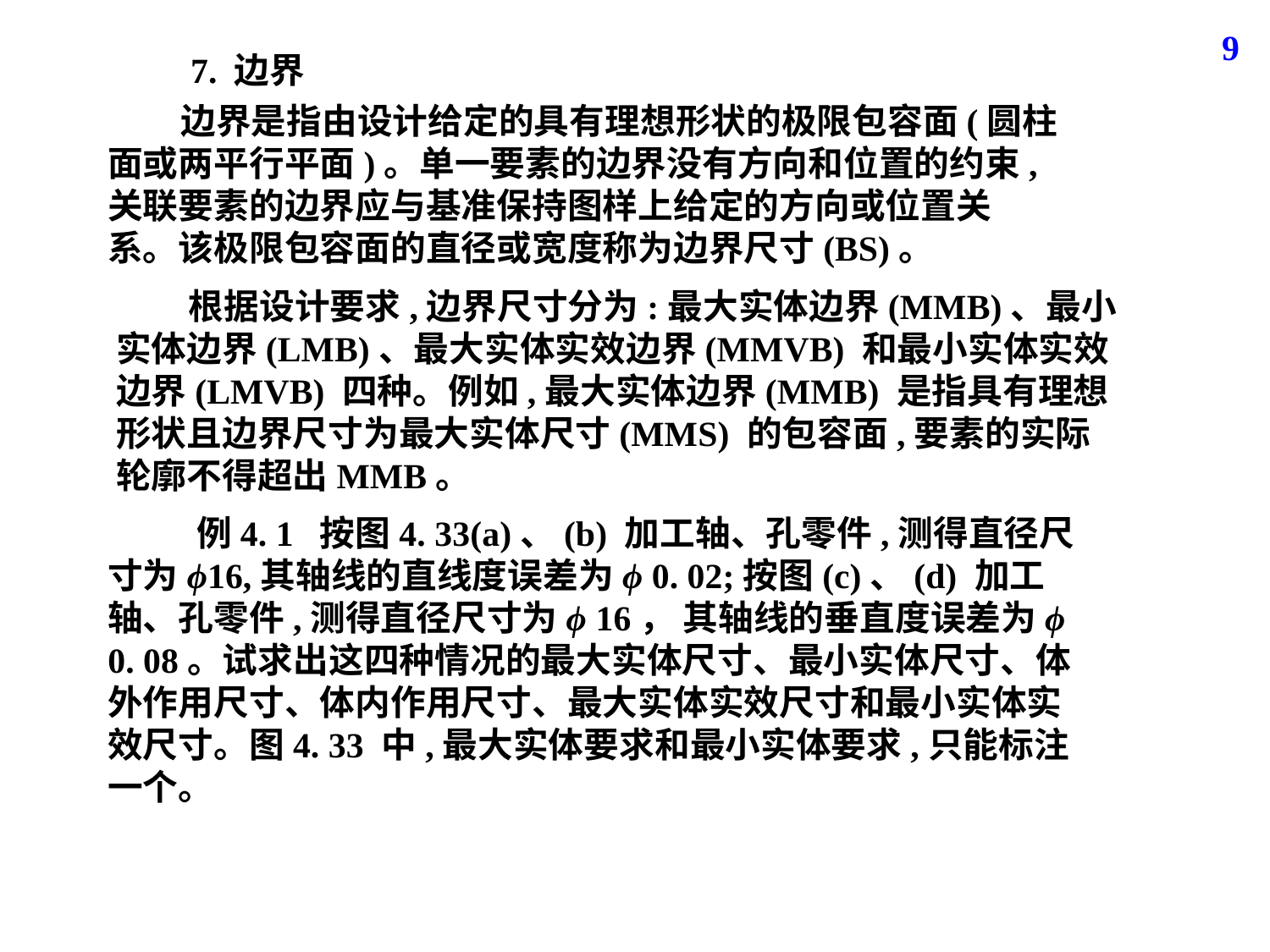

9
7. 边界
        边界是指由设计给定的具有理想形状的极限包容面(圆柱面或两平行平面)。单一要素的边界没有方向和位置的约束,关联要素的边界应与基准保持图样上给定的方向或位置关系。该极限包容面的直径或宽度称为边界尺寸(BS)。
        根据设计要求,边界尺寸分为:最大实体边界(MMB)、最小实体边界(LMB)、最大实体实效边界(MMVB) 和最小实体实效边界(LMVB) 四种。例如,最大实体边界(MMB) 是指具有理想形状且边界尺寸为最大实体尺寸(MMS) 的包容面,要素的实际轮廓不得超出MMB。
          例4. 1  按图4. 33(a)、(b) 加工轴、孔零件,测得直径尺寸为ϕ16,其轴线的直线度误差为ϕ 0. 02;按图(c)、(d) 加工轴、孔零件,测得直径尺寸为ϕ 16， 其轴线的垂直度误差为ϕ 0. 08。试求出这四种情况的最大实体尺寸、最小实体尺寸、体外作用尺寸、体内作用尺寸、最大实体实效尺寸和最小实体实效尺寸。图4. 33 中,最大实体要求和最小实体要求,只能标注一个。